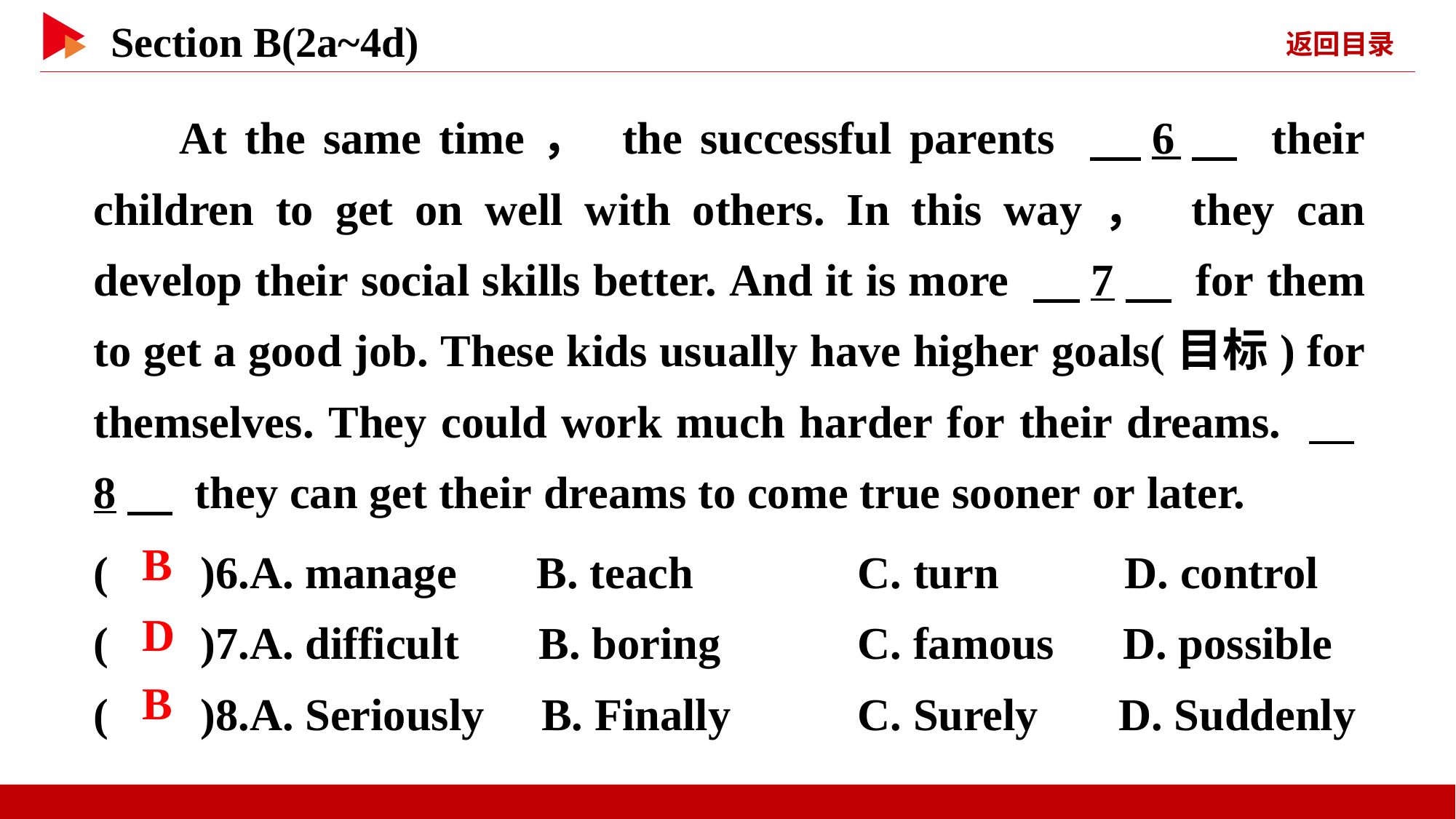

At the same time， the successful parents 　6　 their children to get on well with others. In this way， they can develop their social skills better. And it is more 　7　 for them to get a good job. These kids usually have higher goals(目标) for themselves. They could work much harder for their dreams. 　8　 they can get their dreams to come true sooner or later.
(        )6.A. manage       B. teach		C. turn           D. control
(        )7.A. difficult       B. boring		C. famous      D. possible
(        )8.A. Seriously     B. Finally		C. Surely       D. Suddenly
   B
   D
   B